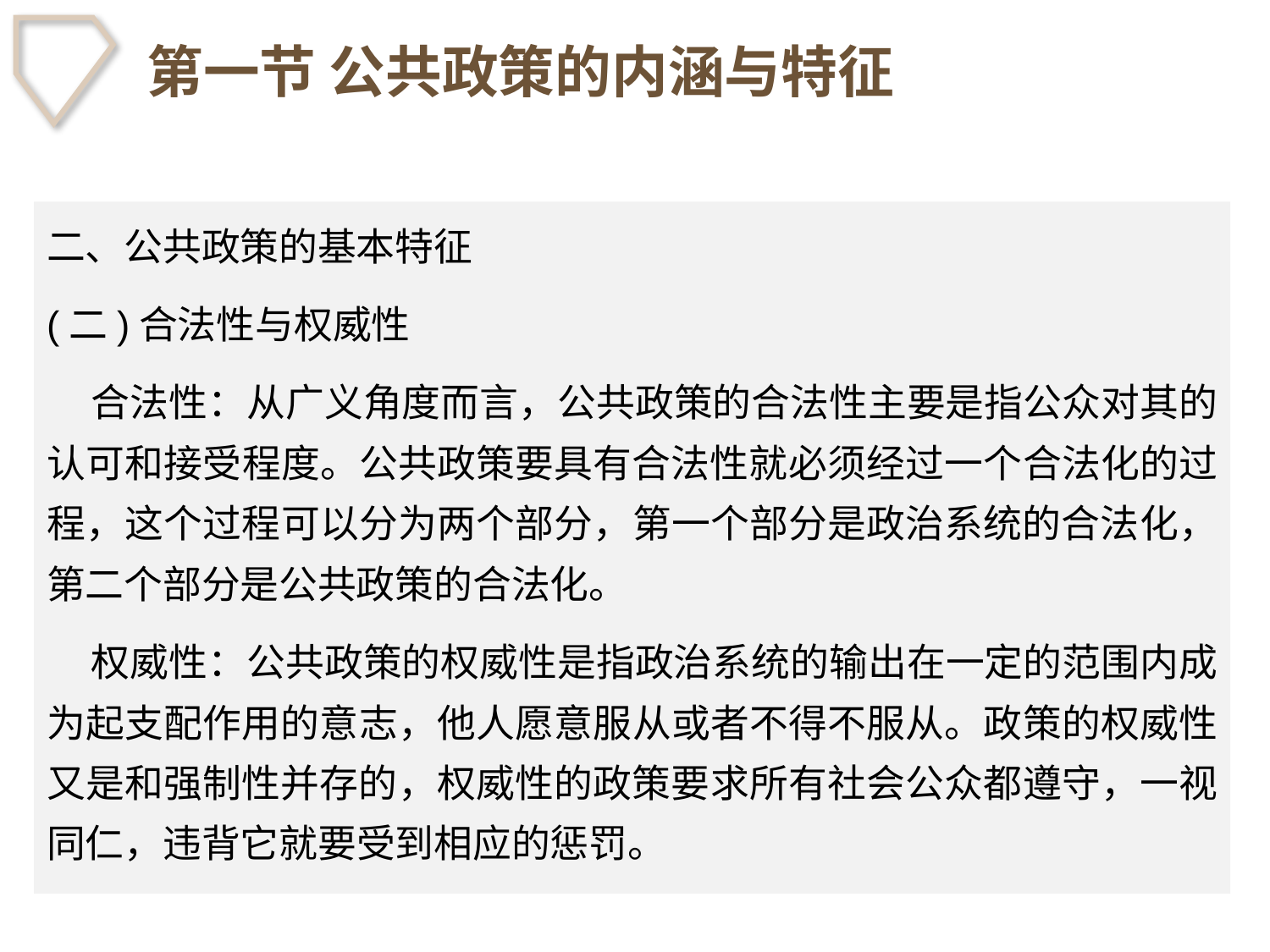

# 第一节 公共政策的内涵与特征
二、公共政策的基本特征
(二)合法性与权威性
    合法性：从广义角度而言，公共政策的合法性主要是指公众对其的认可和接受程度。公共政策要具有合法性就必须经过一个合法化的过程，这个过程可以分为两个部分，第一个部分是政治系统的合法化，第二个部分是公共政策的合法化。
    权威性：公共政策的权威性是指政治系统的输出在一定的范围内成为起支配作用的意志，他人愿意服从或者不得不服从。政策的权威性又是和强制性并存的，权威性的政策要求所有社会公众都遵守，一视同仁，违背它就要受到相应的惩罚。